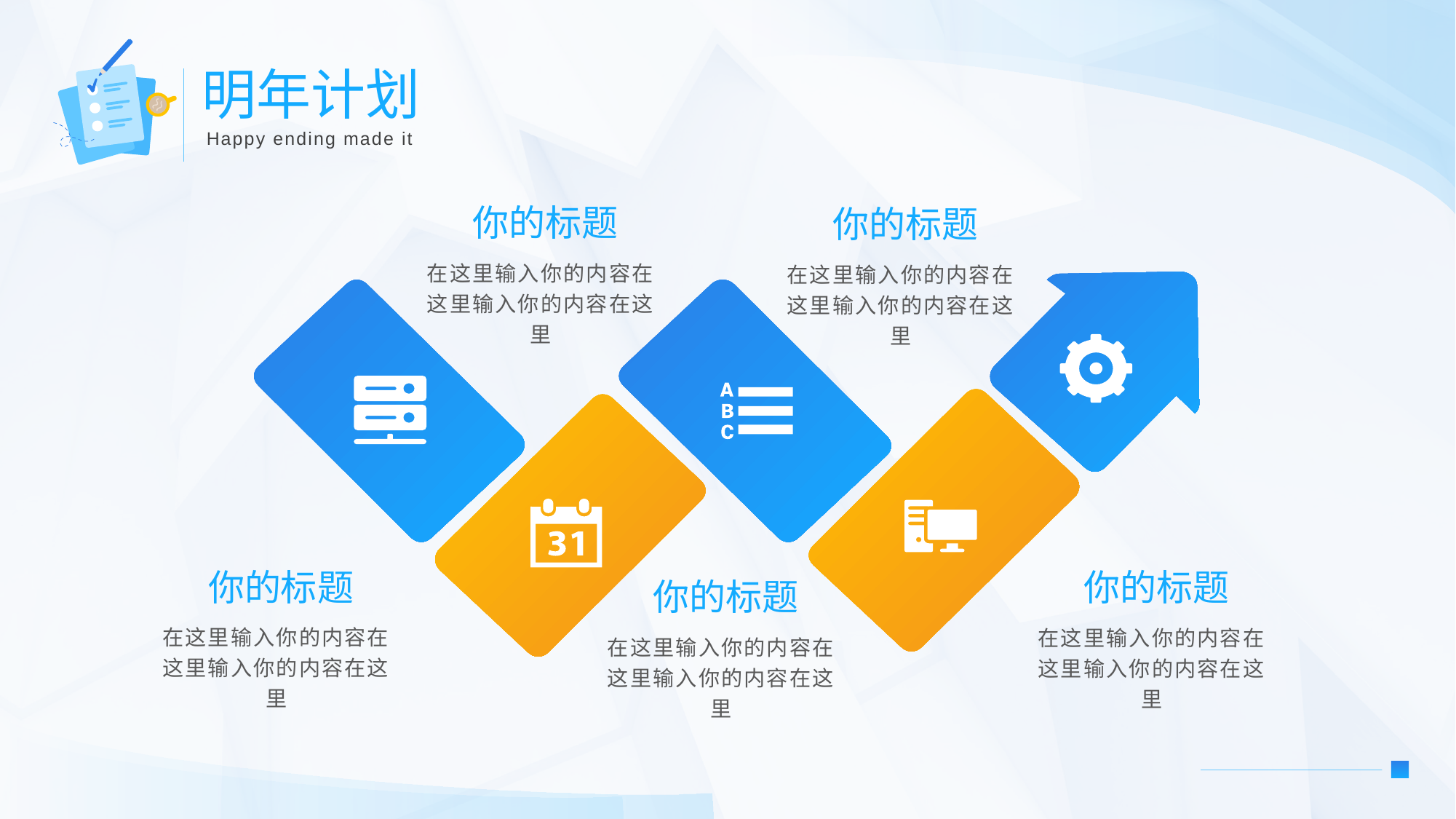

明年计划
Happy ending made it
你的标题
你的标题
在这里输入你的内容在这里输入你的内容在这里
在这里输入你的内容在这里输入你的内容在这里

你的标题
你的标题
你的标题
在这里输入你的内容在这里输入你的内容在这里
在这里输入你的内容在这里输入你的内容在这里
在这里输入你的内容在这里输入你的内容在这里